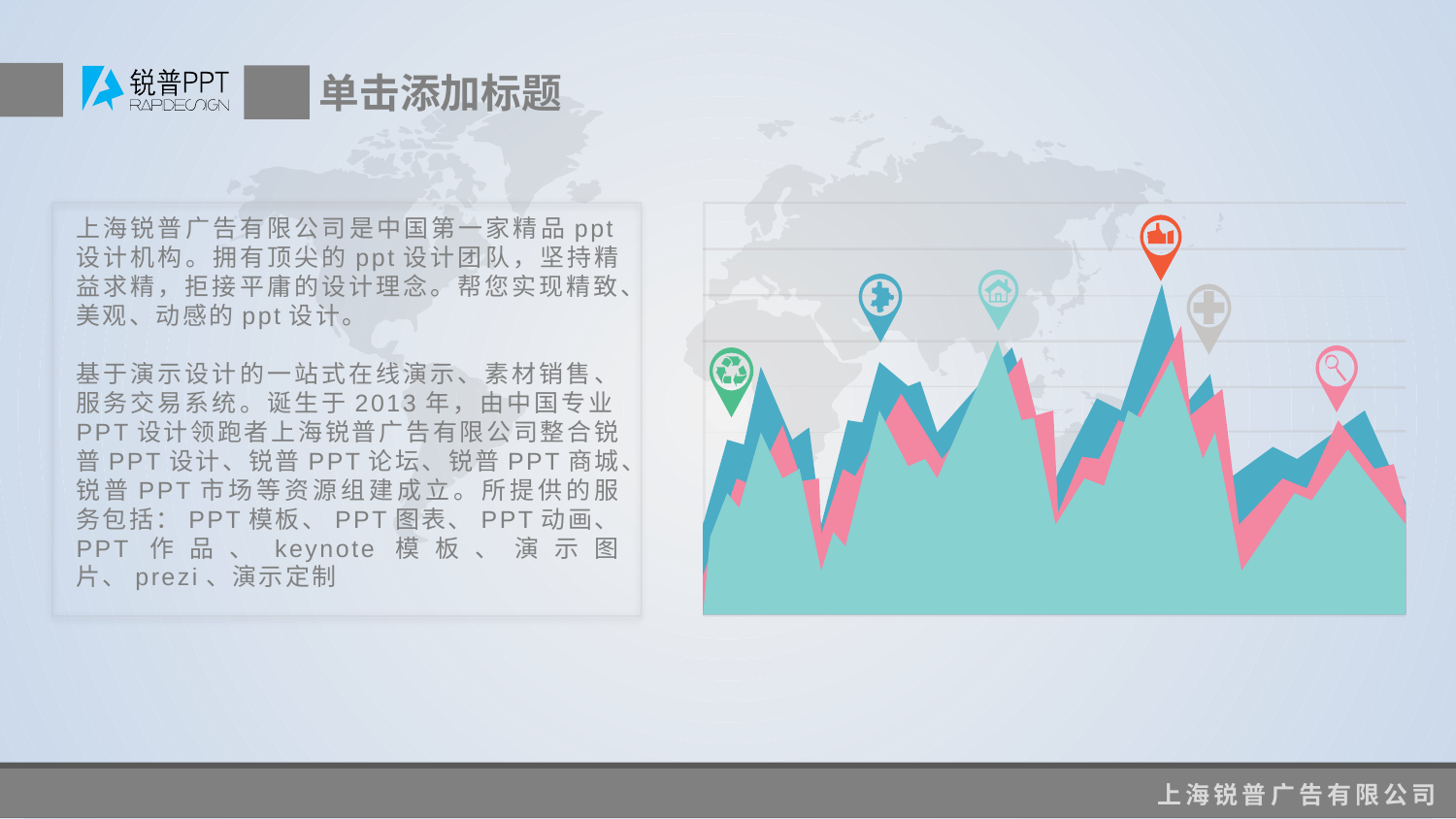

单击添加标题

上海锐普广告有限公司是中国第一家精品ppt设计机构。拥有顶尖的ppt设计团队，坚持精益求精，拒接平庸的设计理念。帮您实现精致、美观、动感的ppt设计。

基于演示设计的一站式在线演示、素材销售、服务交易系统。诞生于2013年，由中国专业PPT设计领跑者上海锐普广告有限公司整合锐普PPT设计、锐普PPT论坛、锐普PPT商城、锐普PPT市场等资源组建成立。所提供的服务包括：PPT模板、PPT图表、PPT动画、PPT作品、keynote模板、演示图片、prezi、演示定制

上海锐普广告有限公司